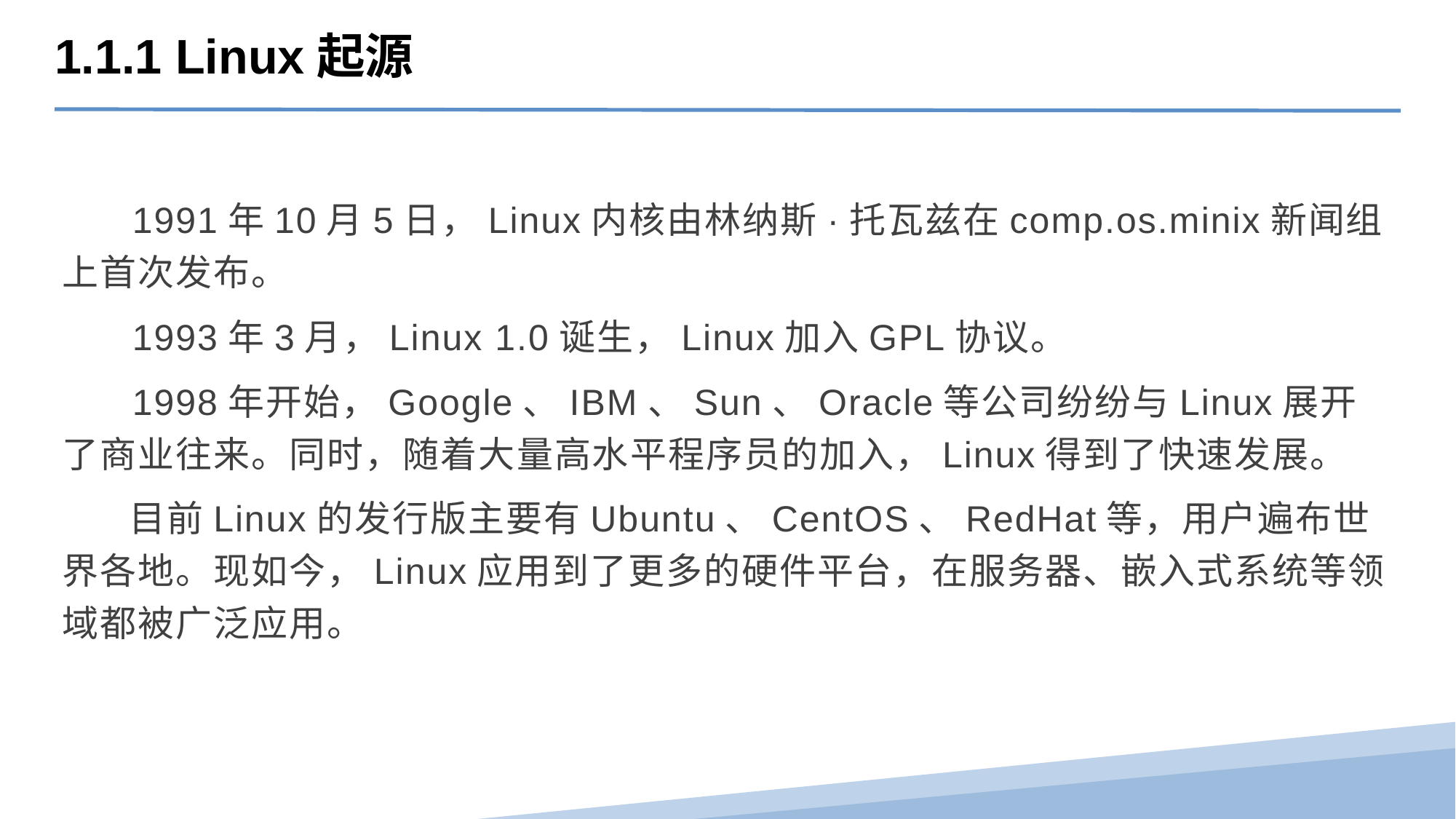

1.1.1 Linux起源
      1991年10月5日，Linux内核由林纳斯·托瓦兹在comp.os.minix新闻组上首次发布。
      1993年3月，Linux 1.0诞生，Linux加入GPL协议。
      1998年开始，Google、IBM、Sun、Oracle等公司纷纷与Linux展开了商业往来。同时，随着大量高水平程序员的加入，Linux得到了快速发展。
      目前Linux的发行版主要有Ubuntu、CentOS、RedHat等，用户遍布世界各地。现如今，Linux应用到了更多的硬件平台，在服务器、嵌入式系统等领域都被广泛应用。